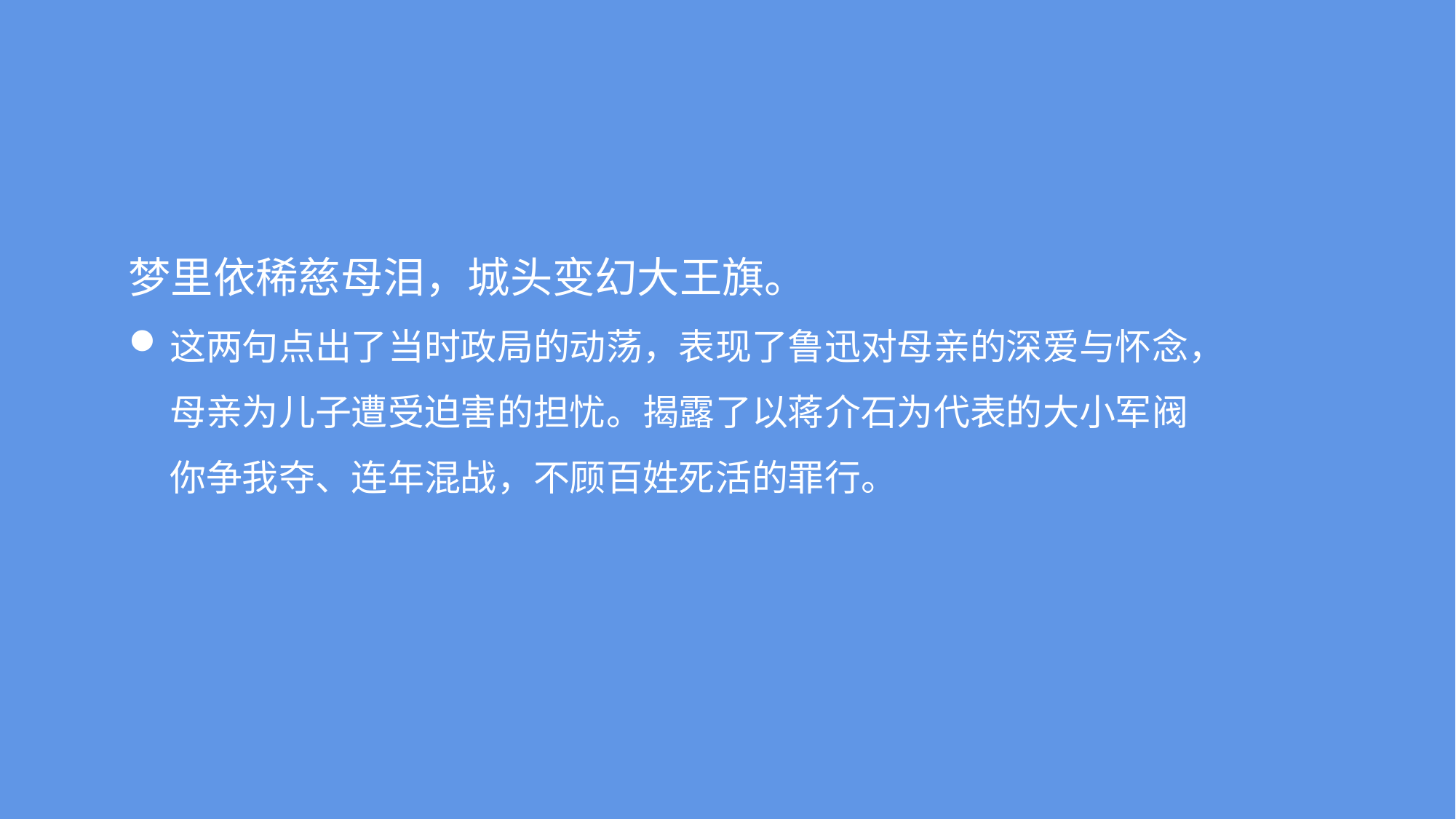

梦里依稀慈母泪，城头变幻大王旗。
这两句点出了当时政局的动荡，表现了鲁迅对母亲的深爱与怀念，母亲为儿子遭受迫害的担忧。揭露了以蒋介石为代表的大小军阀你争我夺、连年混战，不顾百姓死活的罪行。